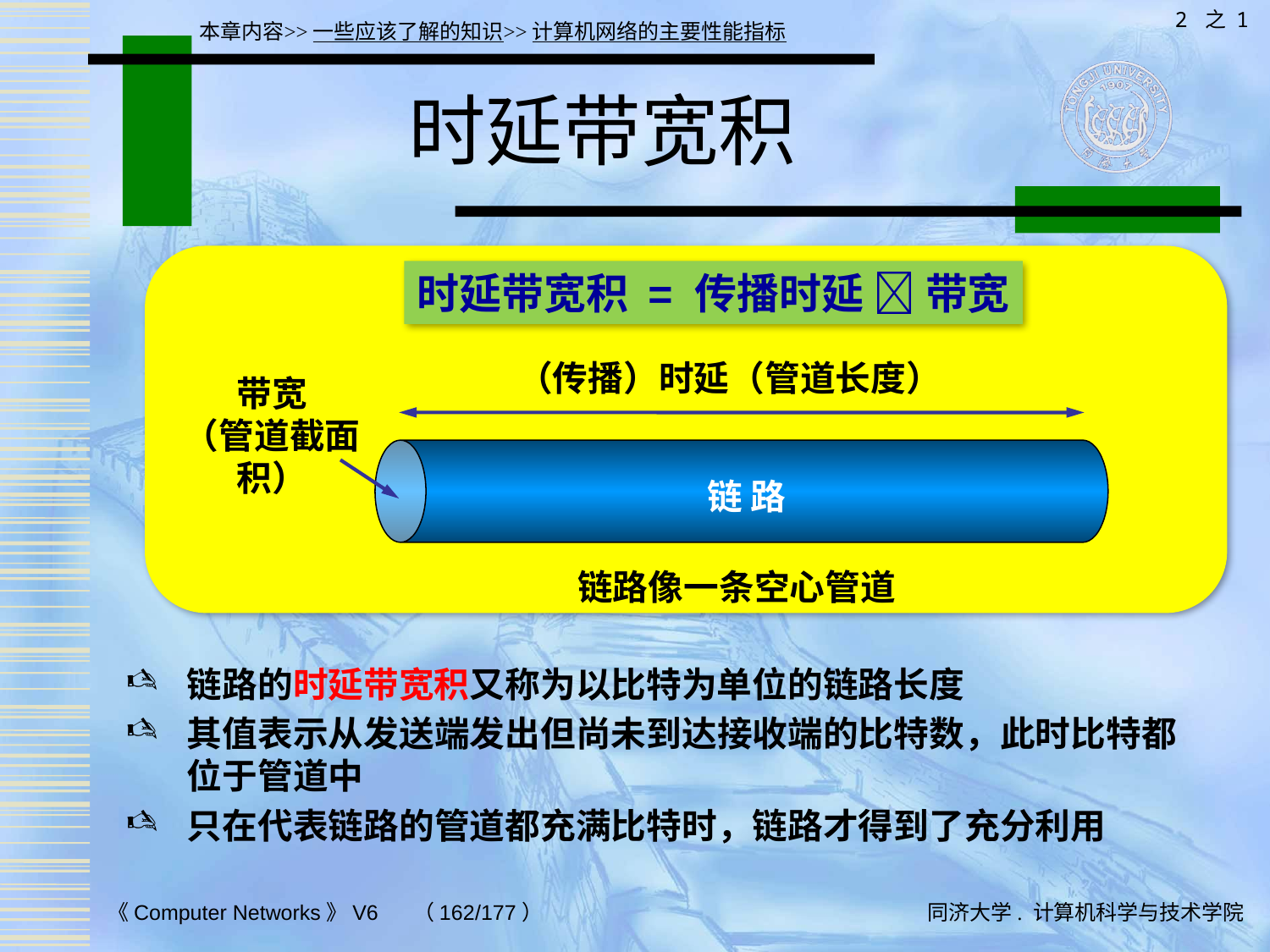

2 之 1
本章内容>>一些应该了解的知识>>计算机网络的主要性能指标
# 时延带宽积

时延带宽积 = 传播时延 × 带宽
（传播）时延（管道长度）
带宽
（管道截面积）

链 路
链路像一条空心管道
链路的时延带宽积又称为以比特为单位的链路长度
其值表示从发送端发出但尚未到达接收端的比特数，此时比特都位于管道中
只在代表链路的管道都充满比特时，链路才得到了充分利用